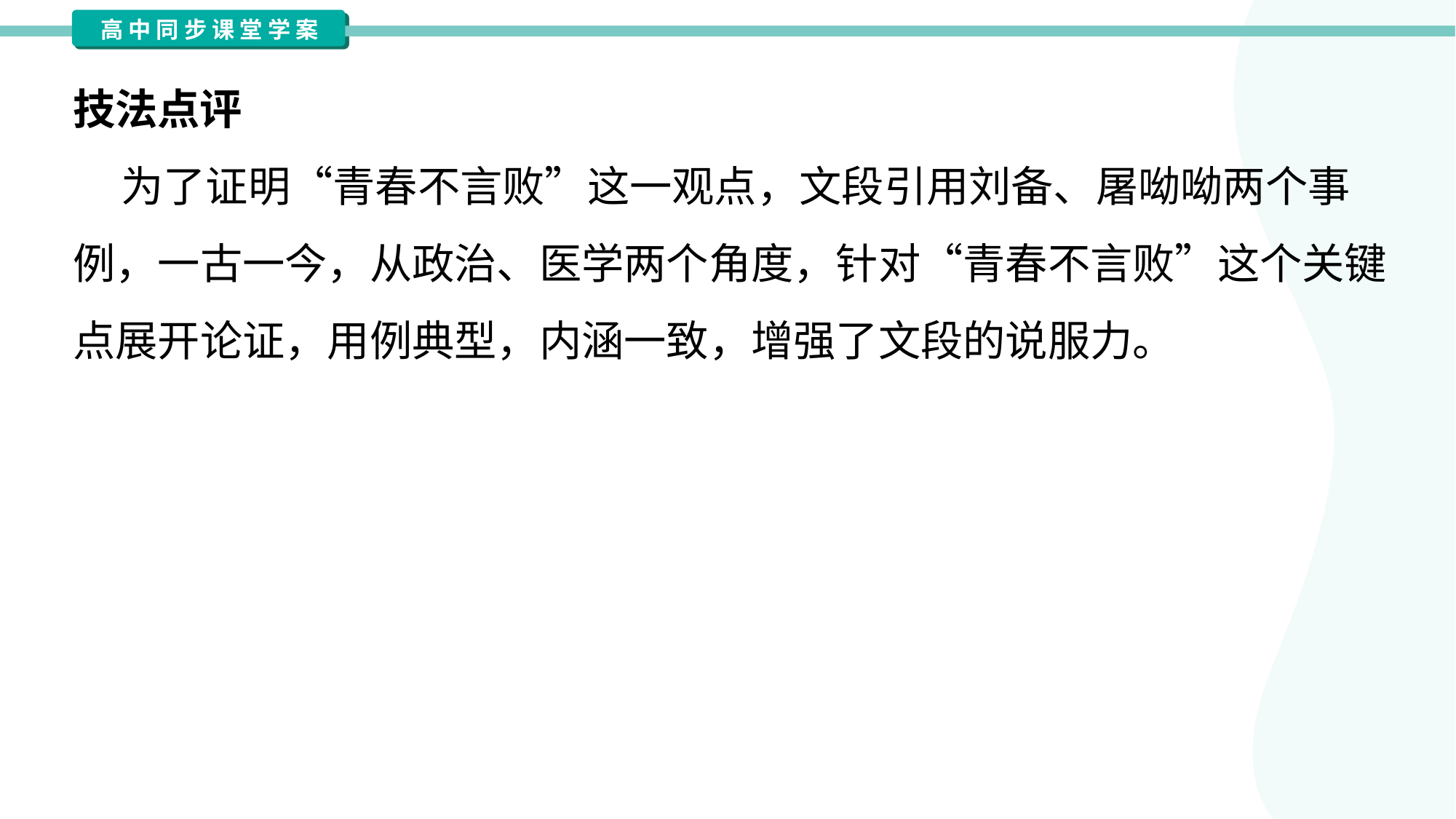

技法点评
    为了证明“青春不言败”这一观点，文段引用刘备、屠呦呦两个事
例，一古一今，从政治、医学两个角度，针对“青春不言败”这个关键
点展开论证，用例典型，内涵一致，增强了文段的说服力。